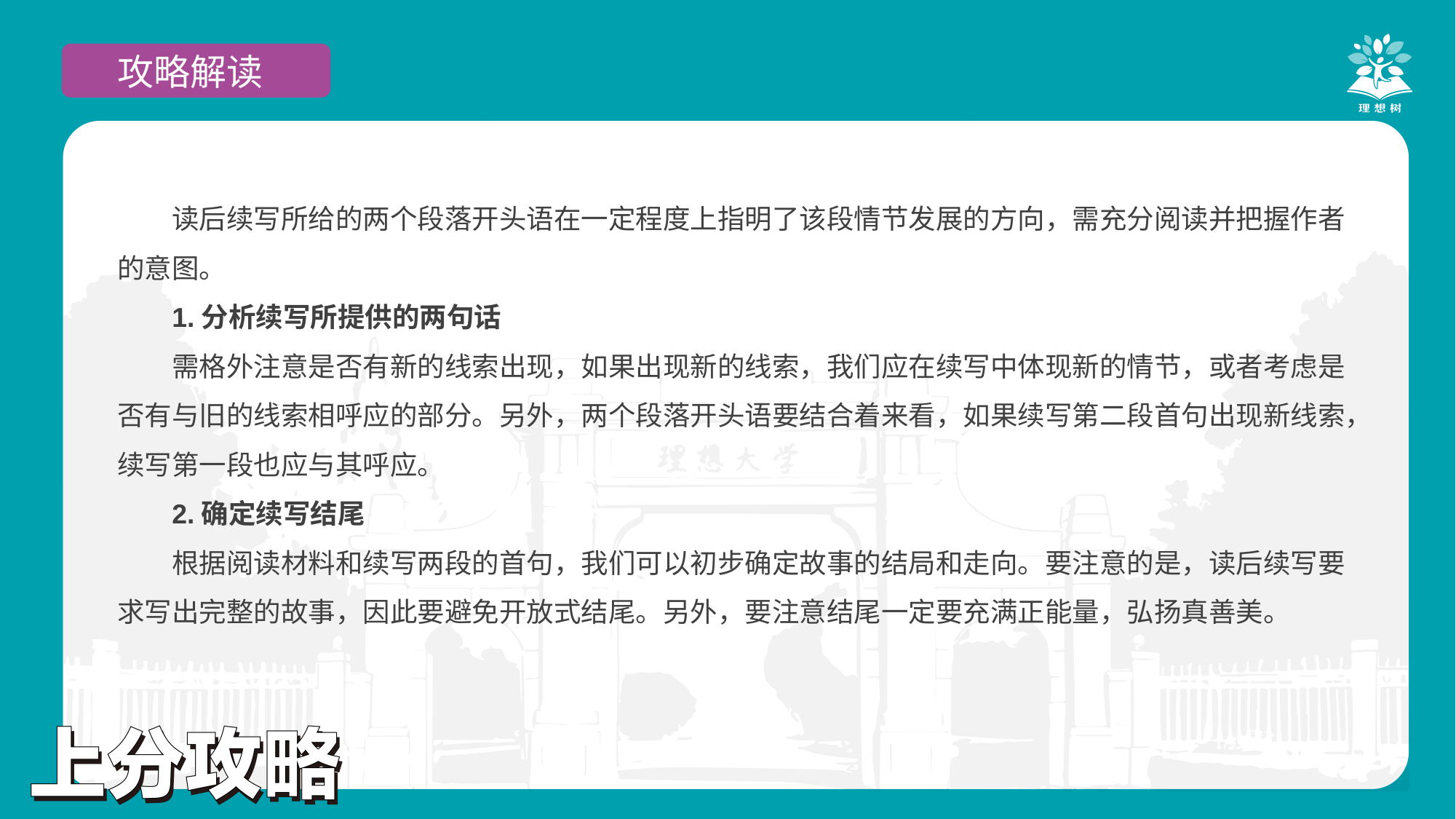

攻略解读
读后续写所给的两个段落开头语在一定程度上指明了该段情节发展的方向，需充分阅读并把握作者的意图。
1.分析续写所提供的两句话
需格外注意是否有新的线索出现，如果出现新的线索，我们应在续写中体现新的情节，或者考虑是否有与旧的线索相呼应的部分。另外，两个段落开头语要结合着来看，如果续写第二段首句出现新线索，续写第一段也应与其呼应。
2.确定续写结尾
根据阅读材料和续写两段的首句，我们可以初步确定故事的结局和走向。要注意的是，读后续写要求写出完整的故事，因此要避免开放式结尾。另外，要注意结尾一定要充满正能量，弘扬真善美。